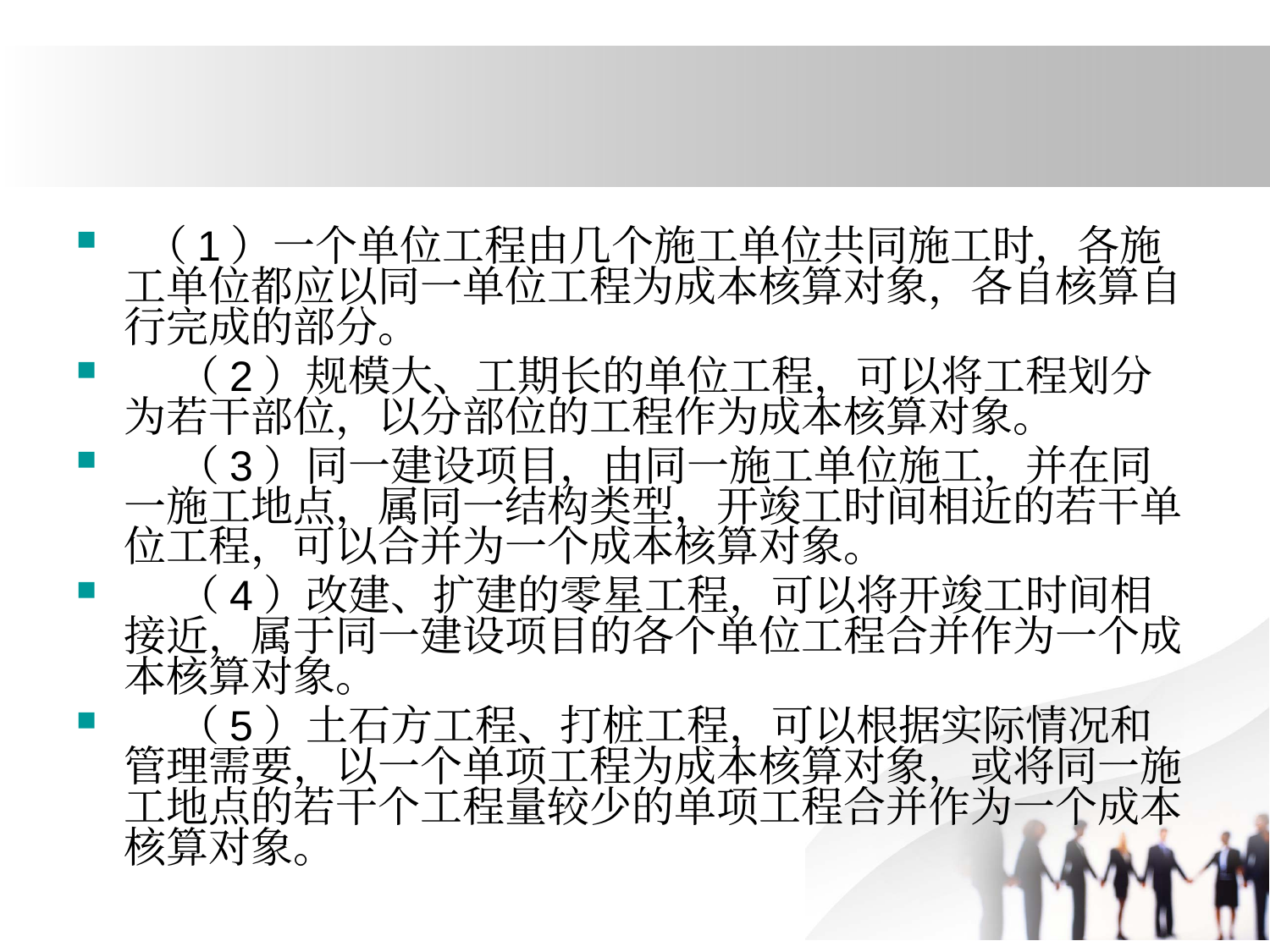

#
 （1）一个单位工程由几个施工单位共同施工时，各施工单位都应以同一单位工程为成本核算对象，各自核算自行完成的部分。
    （2）规模大、工期长的单位工程，可以将工程划分为若干部位，以分部位的工程作为成本核算对象。
    （3）同一建设项目，由同一施工单位施工，并在同一施工地点，属同一结构类型，开竣工时间相近的若干单位工程，可以合并为一个成本核算对象。
    （4）改建、扩建的零星工程，可以将开竣工时间相接近，属于同一建设项目的各个单位工程合并作为一个成本核算对象。
    （5）土石方工程、打桩工程，可以根据实际情况和管理需要，以一个单项工程为成本核算对象，或将同一施工地点的若干个工程量较少的单项工程合并作为一个成本核算对象。